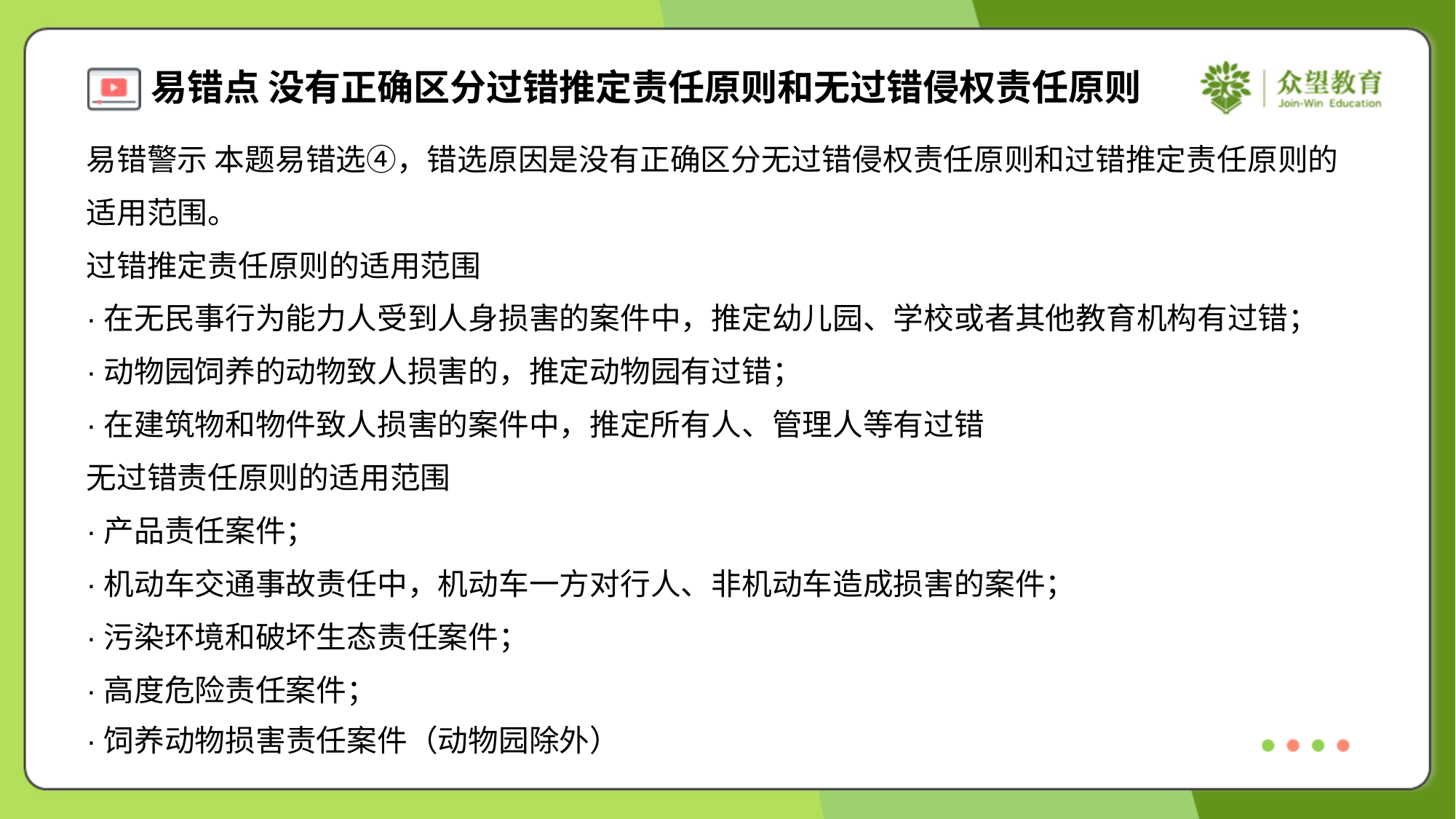

易错警示 本题易错选④，错选原因是没有正确区分无过错侵权责任原则和过错推定责任原则的
适用范围。
过错推定责任原则的适用范围
·在无民事行为能力人受到人身损害的案件中，推定幼儿园、学校或者其他教育机构有过错；
·动物园饲养的动物致人损害的，推定动物园有过错；
·在建筑物和物件致人损害的案件中，推定所有人、管理人等有过错
无过错责任原则的适用范围
·产品责任案件；
·机动车交通事故责任中，机动车一方对行人、非机动车造成损害的案件；
·污染环境和破坏生态责任案件；
·高度危险责任案件；
·饲养动物损害责任案件（动物园除外）